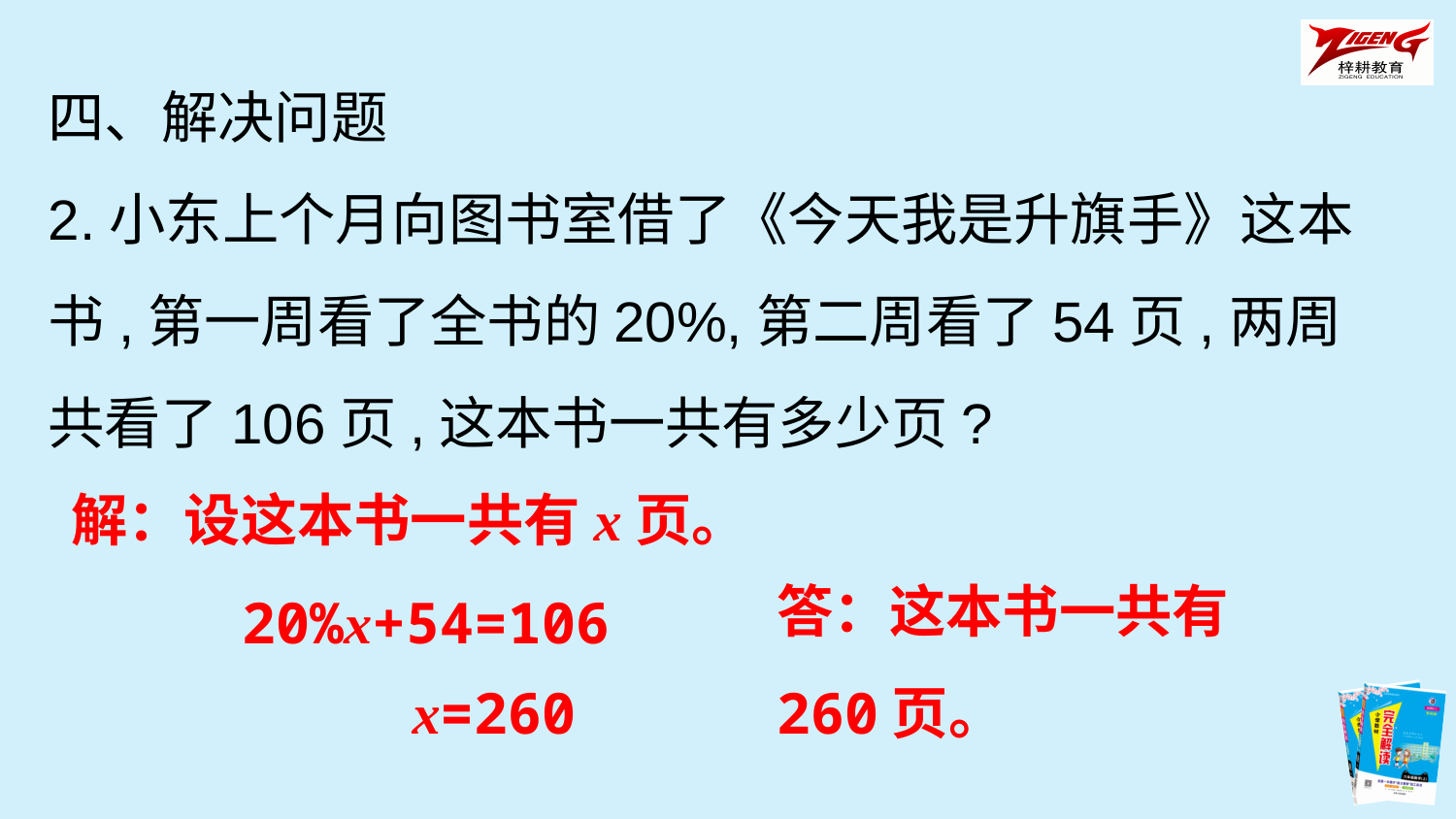

四、解决问题
2.小东上个月向图书室借了《今天我是升旗手》这本书,第一周看了全书的20%,第二周看了54页,两周共看了106页,这本书一共有多少页?
解：设这本书一共有x页。
答：这本书一共有260页。
20%x+54=106
x=260